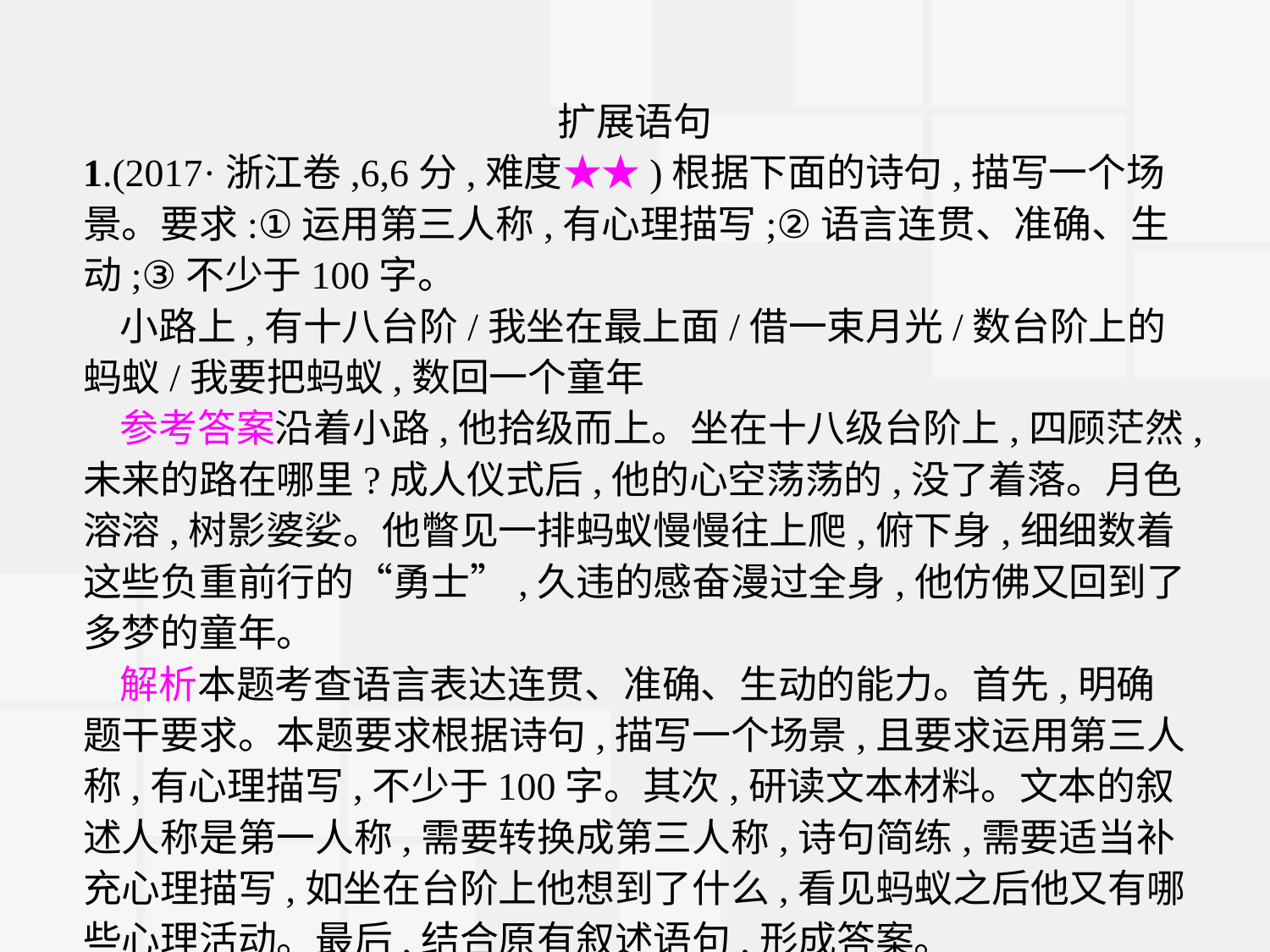

扩展语句
1.(2017·浙江卷,6,6分,难度★★)根据下面的诗句,描写一个场景。要求:①运用第三人称,有心理描写;②语言连贯、准确、生动;③不少于100字。
小路上,有十八台阶/我坐在最上面/借一束月光/数台阶上的蚂蚁/我要把蚂蚁,数回一个童年
参考答案沿着小路,他拾级而上。坐在十八级台阶上,四顾茫然,未来的路在哪里?成人仪式后,他的心空荡荡的,没了着落。月色溶溶,树影婆娑。他瞥见一排蚂蚁慢慢往上爬,俯下身,细细数着这些负重前行的“勇士”,久违的感奋漫过全身,他仿佛又回到了多梦的童年。
解析本题考查语言表达连贯、准确、生动的能力。首先,明确题干要求。本题要求根据诗句,描写一个场景,且要求运用第三人称,有心理描写,不少于100字。其次,研读文本材料。文本的叙述人称是第一人称,需要转换成第三人称,诗句简练,需要适当补充心理描写,如坐在台阶上他想到了什么,看见蚂蚁之后他又有哪些心理活动。最后,结合原有叙述语句,形成答案。